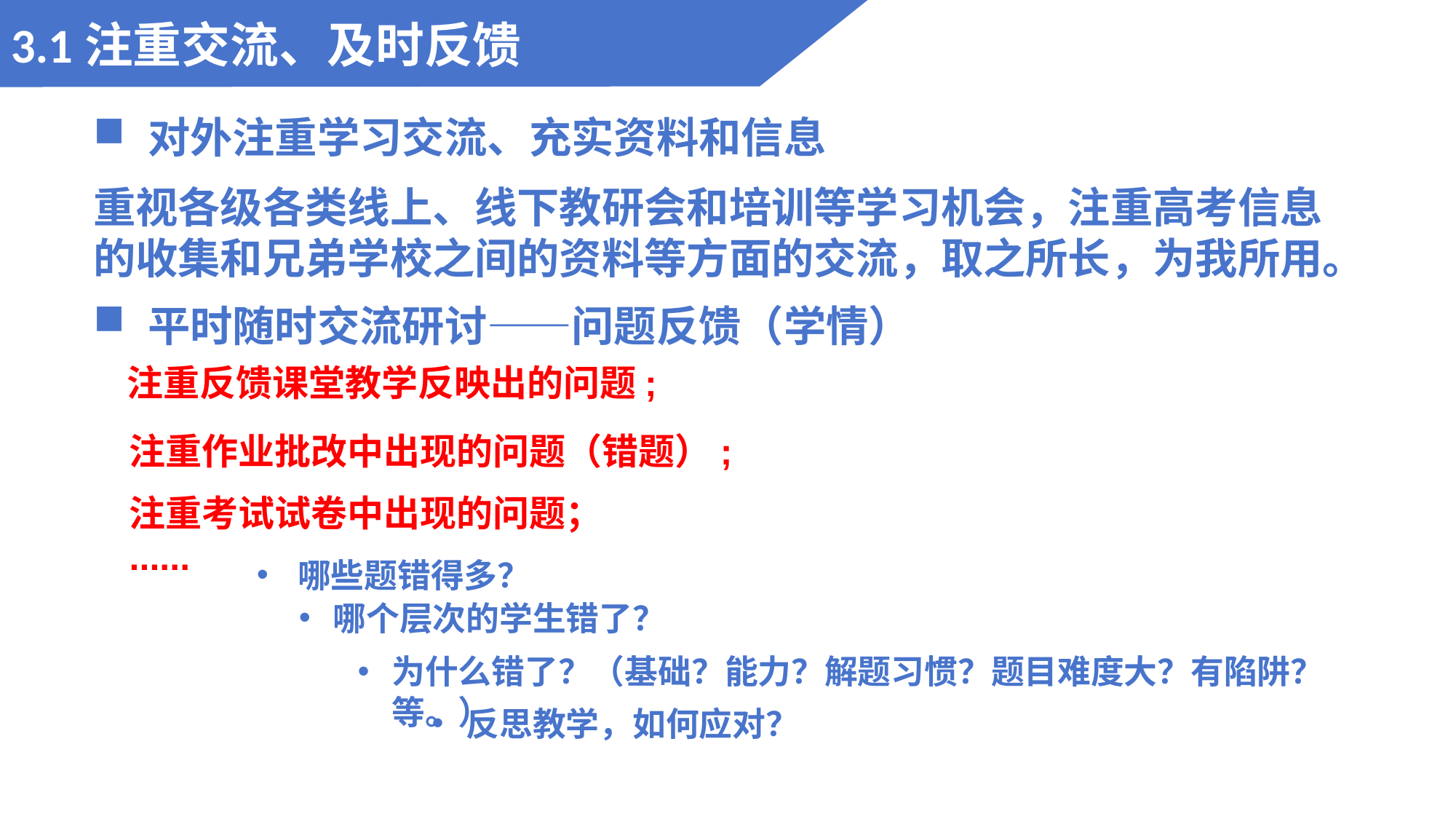

3.1注重交流、及时反馈
01
对外注重学习交流、充实资料和信息
重视各级各类线上、线下教研会和培训等学习机会，注重高考信息的收集和兄弟学校之间的资料等方面的交流，取之所长，为我所用。

平时随时交流研讨——问题反馈（学情）
注重反馈课堂教学反映出的问题;
注重作业批改中出现的问题（错题）;
注重考试试卷中出现的问题；
......
哪些题错得多？
哪个层次的学生错了？
为什么错了？（基础？能力？解题习惯？题目难度大？有陷阱？等。）
反思教学，如何应对？